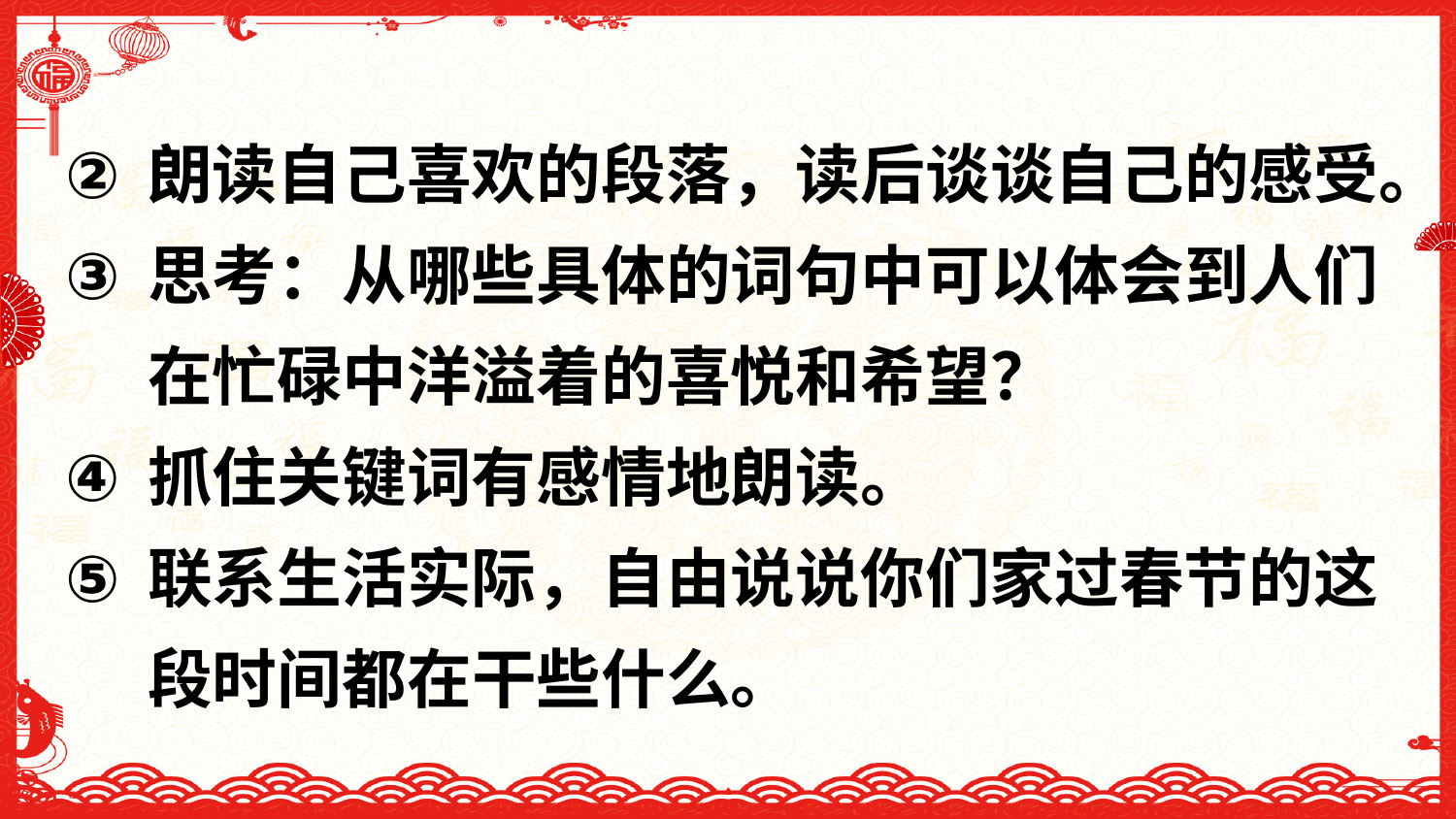

朗读自己喜欢的段落，读后谈谈自己的感受。
思考：从哪些具体的词句中可以体会到人们在忙碌中洋溢着的喜悦和希望？
抓住关键词有感情地朗读。
联系生活实际，自由说说你们家过春节的这段时间都在干些什么。